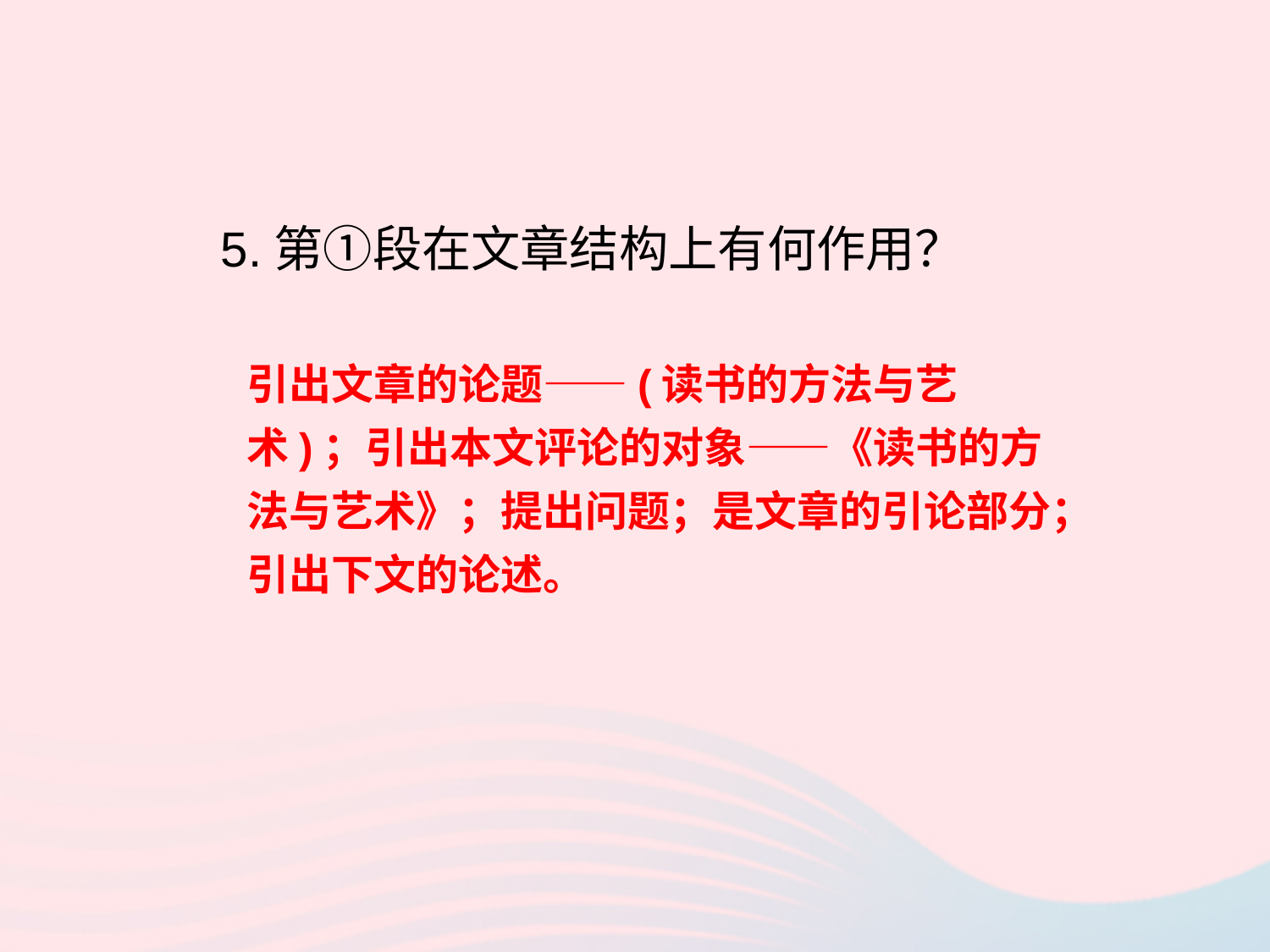

5.第①段在文章结构上有何作用？
引出文章的论题——(读书的方法与艺术)；引出本文评论的对象——《读书的方法与艺术》；提出问题；是文章的引论部分；引出下文的论述。